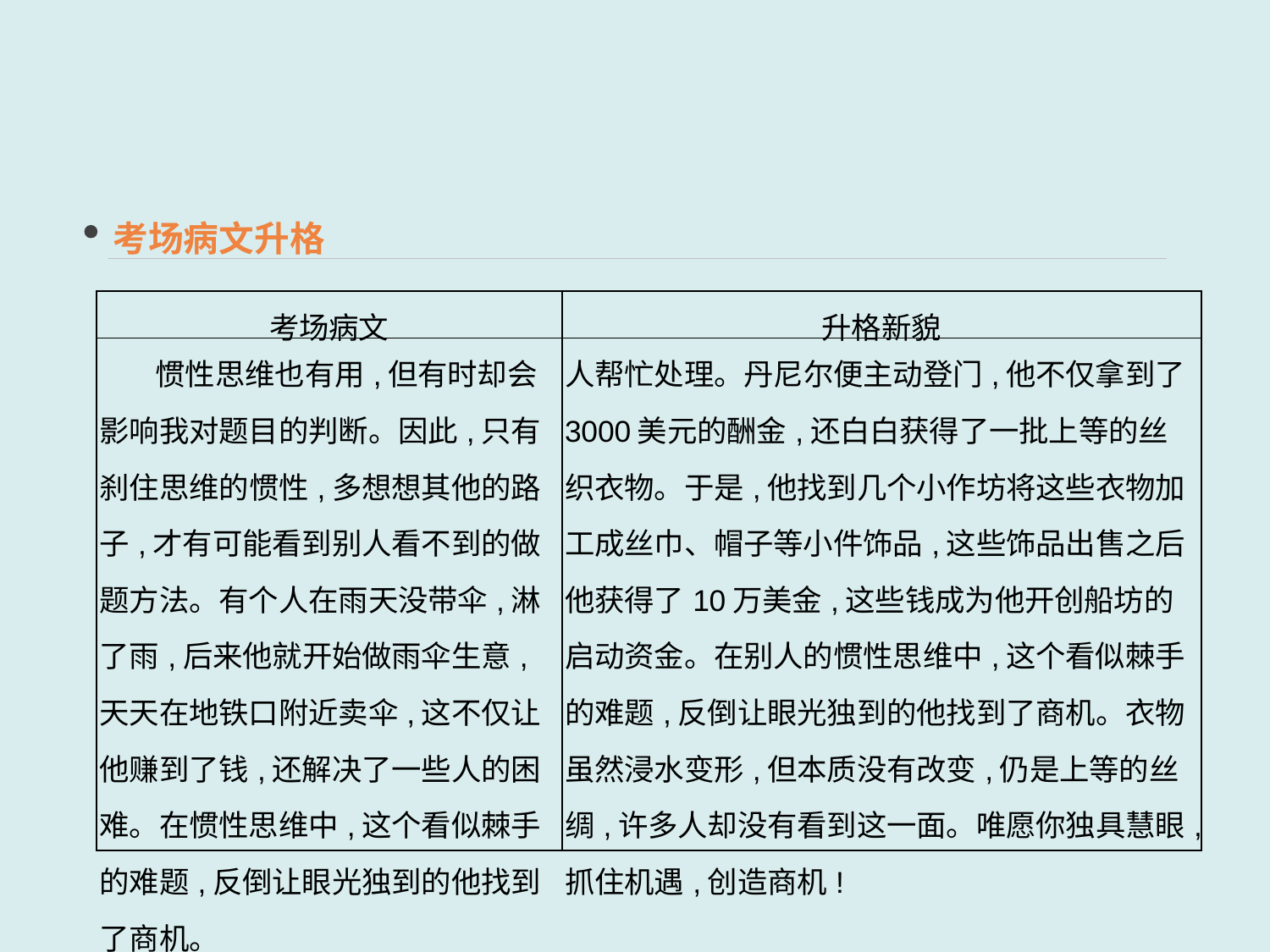

考场病文升格

| 考场病文 | 升格新貌 |
| --- | --- |
| 惯性思维也有用,但有时却会影响我对题目的判断。因此,只有刹住思维的惯性,多想想其他的路子,才有可能看到别人看不到的做题方法。有个人在雨天没带伞,淋了雨,后来他就开始做雨伞生意,天天在地铁口附近卖伞,这不仅让他赚到了钱,还解决了一些人的困难。在惯性思维中,这个看似棘手的难题,反倒让眼光独到的他找到了商机。 | 人帮忙处理。丹尼尔便主动登门,他不仅拿到了3000美元的酬金,还白白获得了一批上等的丝织衣物。于是,他找到几个小作坊将这些衣物加工成丝巾、帽子等小件饰品,这些饰品出售之后他获得了10万美金,这些钱成为他开创船坊的启动资金。在别人的惯性思维中,这个看似棘手的难题,反倒让眼光独到的他找到了商机。衣物虽然浸水变形,但本质没有改变,仍是上等的丝绸,许多人却没有看到这一面。唯愿你独具慧眼,抓住机遇,创造商机! |